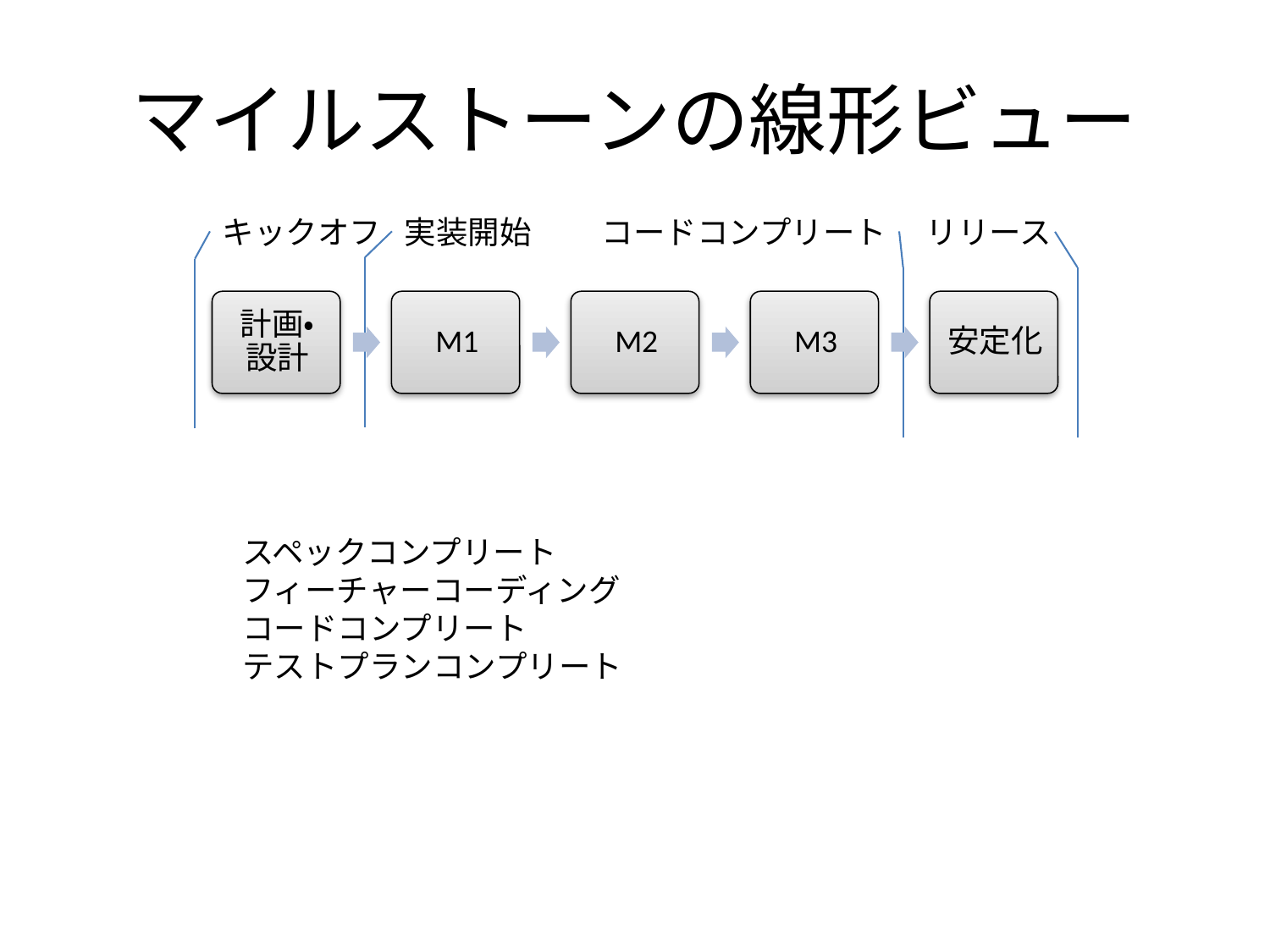

# マイルストーンの線形ビュー
キックオフ
実装開始
コードコンプリート
リリース
計画・設計

M1

M2

M3

安定化
スペックコンプリート
フィーチャーコーディング
コードコンプリート
テストプランコンプリート